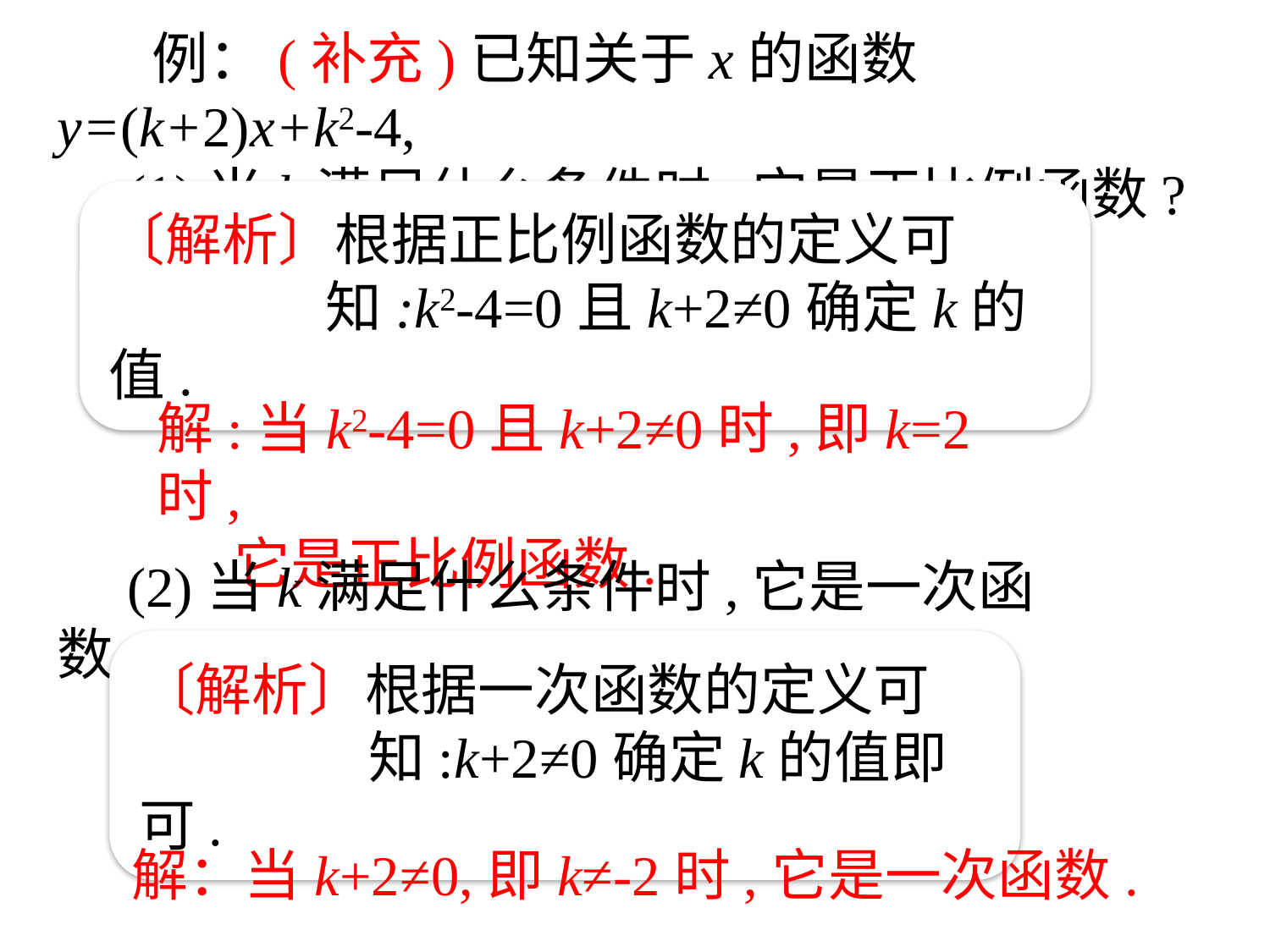

例：(补充)已知关于x的函数y=(k+2)x+k2-4,
　(1)当k满足什么条件时,它是正比例函数?
〔解析〕根据正比例函数的定义可
                知:k2-4=0且k+2≠0确定k的值.
解:当k2-4=0且k+2≠0时,即k=2时,
     它是正比例函数.
　(2)当k满足什么条件时,它是一次函数?
〔解析〕根据一次函数的定义可
                 知:k+2≠0确定k的值即可.
解：当k+2≠0,即k≠-2时,它是一次函数.